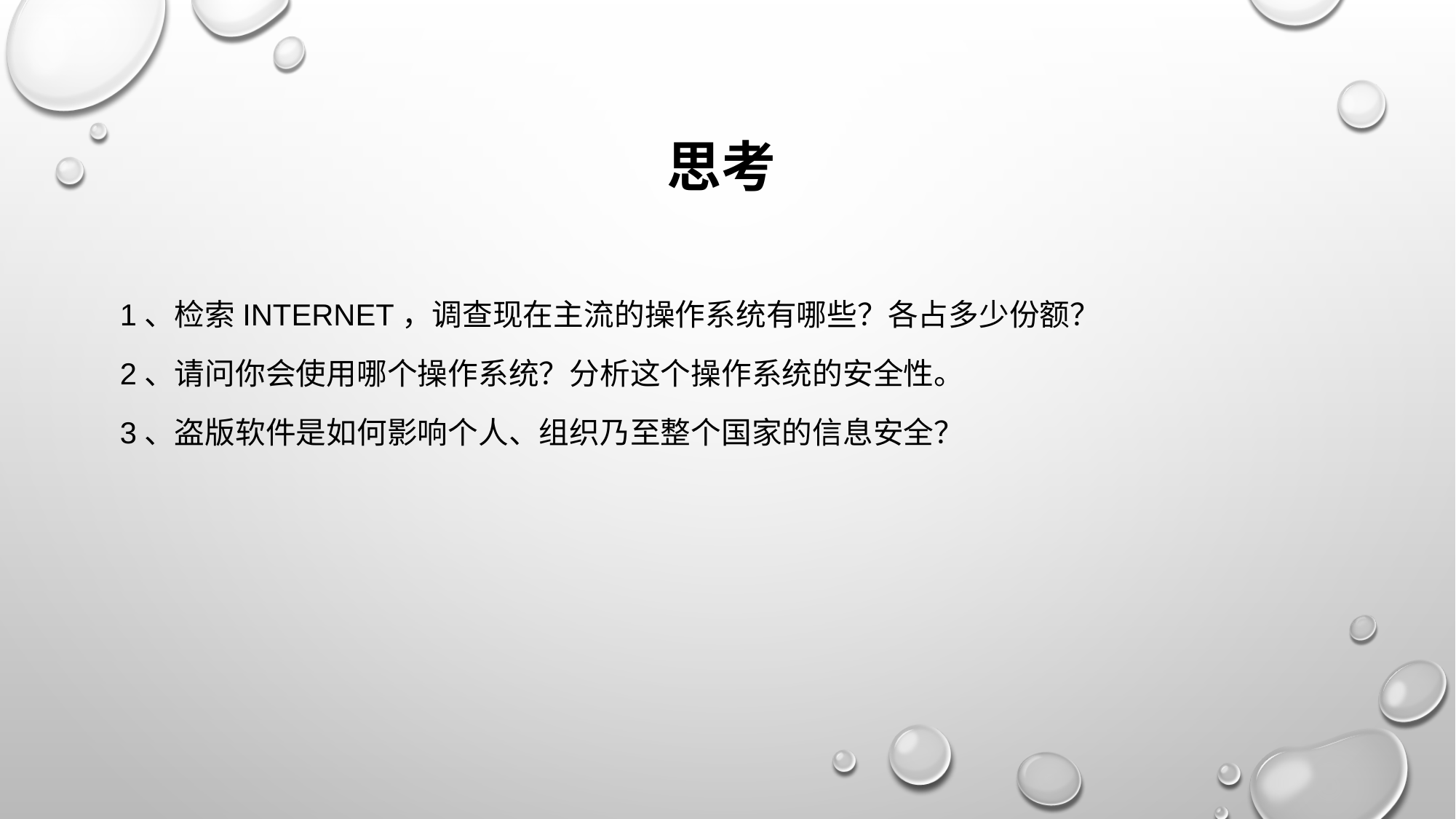

# 思考
1、检索Internet，调查现在主流的操作系统有哪些？各占多少份额？
2、请问你会使用哪个操作系统？分析这个操作系统的安全性。
3、盗版软件是如何影响个人、组织乃至整个国家的信息安全？